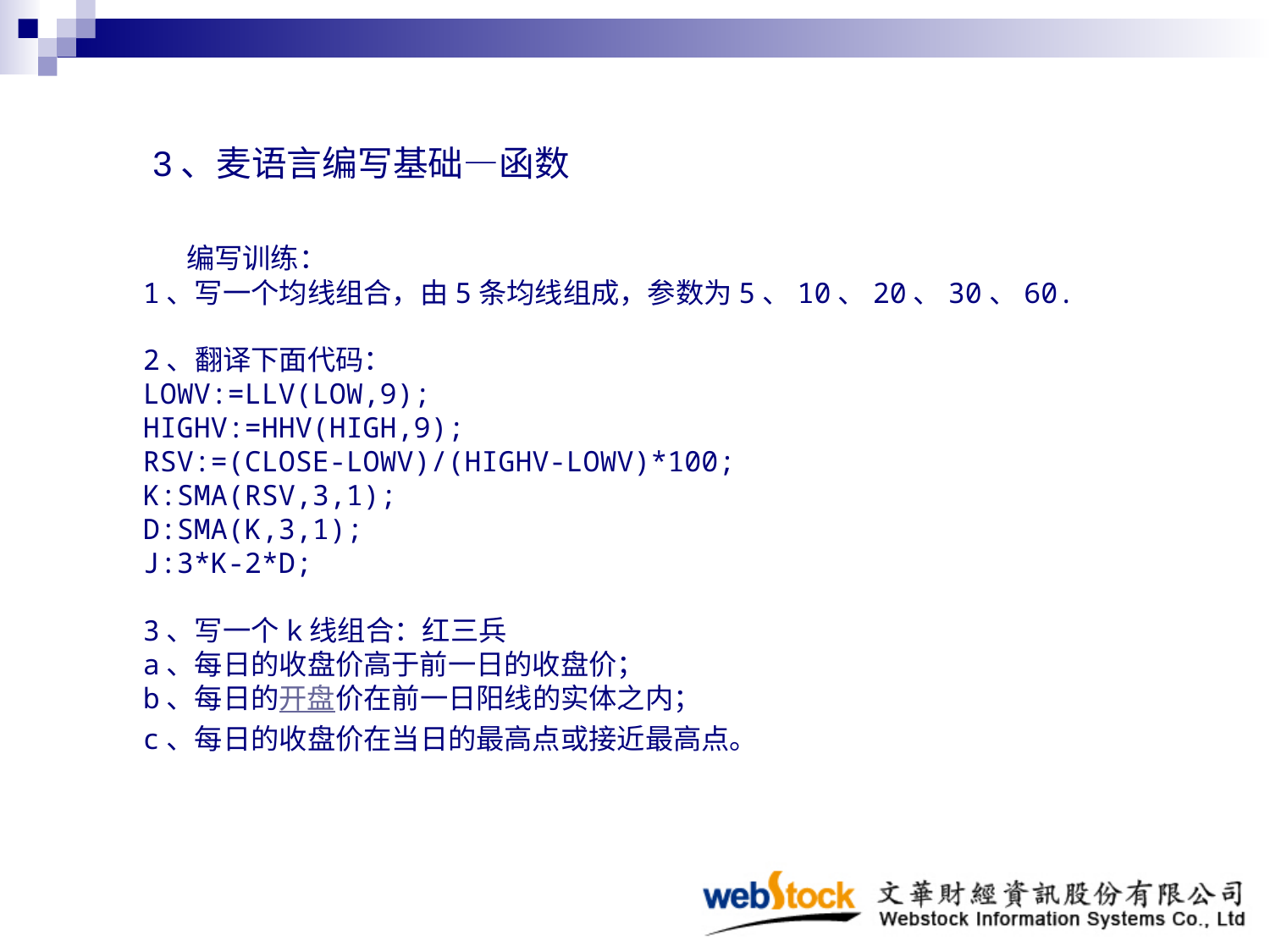

3、麦语言编写基础—函数
     编写训练：
1、写一个均线组合，由5条均线组成，参数为5、10、20、30、60.

2、翻译下面代码：
LOWV:=LLV(LOW,9);
HIGHV:=HHV(HIGH,9);
RSV:=(CLOSE-LOWV)/(HIGHV-LOWV)*100;
K:SMA(RSV,3,1);
D:SMA(K,3,1);
J:3*K-2*D;

3、写一个k线组合：红三兵
a、每日的收盘价高于前一日的收盘价；
b、每日的开盘价在前一日阳线的实体之内；
c、每日的收盘价在当日的最高点或接近最高点。